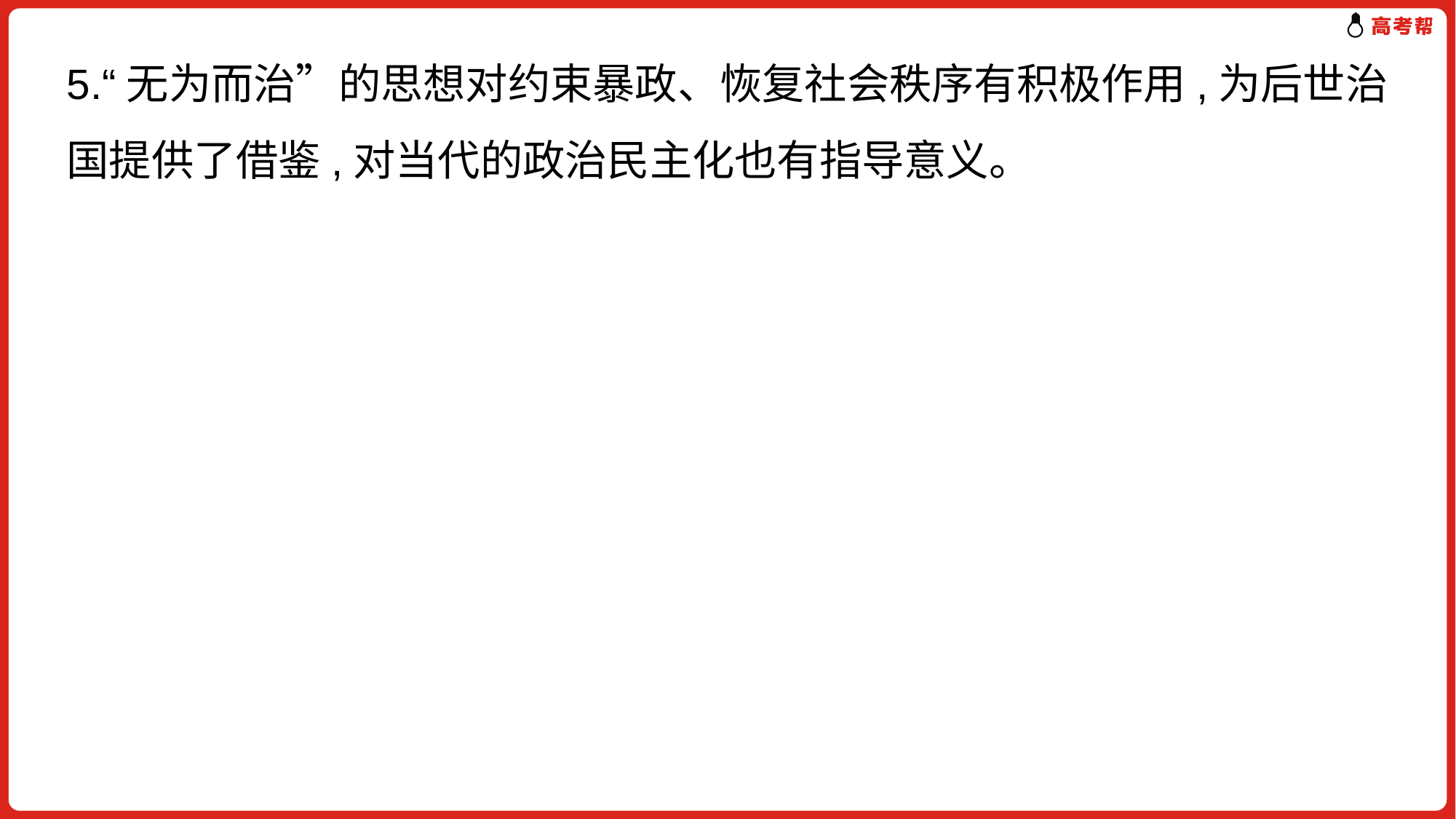

5.“无为而治”的思想对约束暴政、恢复社会秩序有积极作用,为后世治国提供了借鉴,对当代的政治民主化也有指导意义。